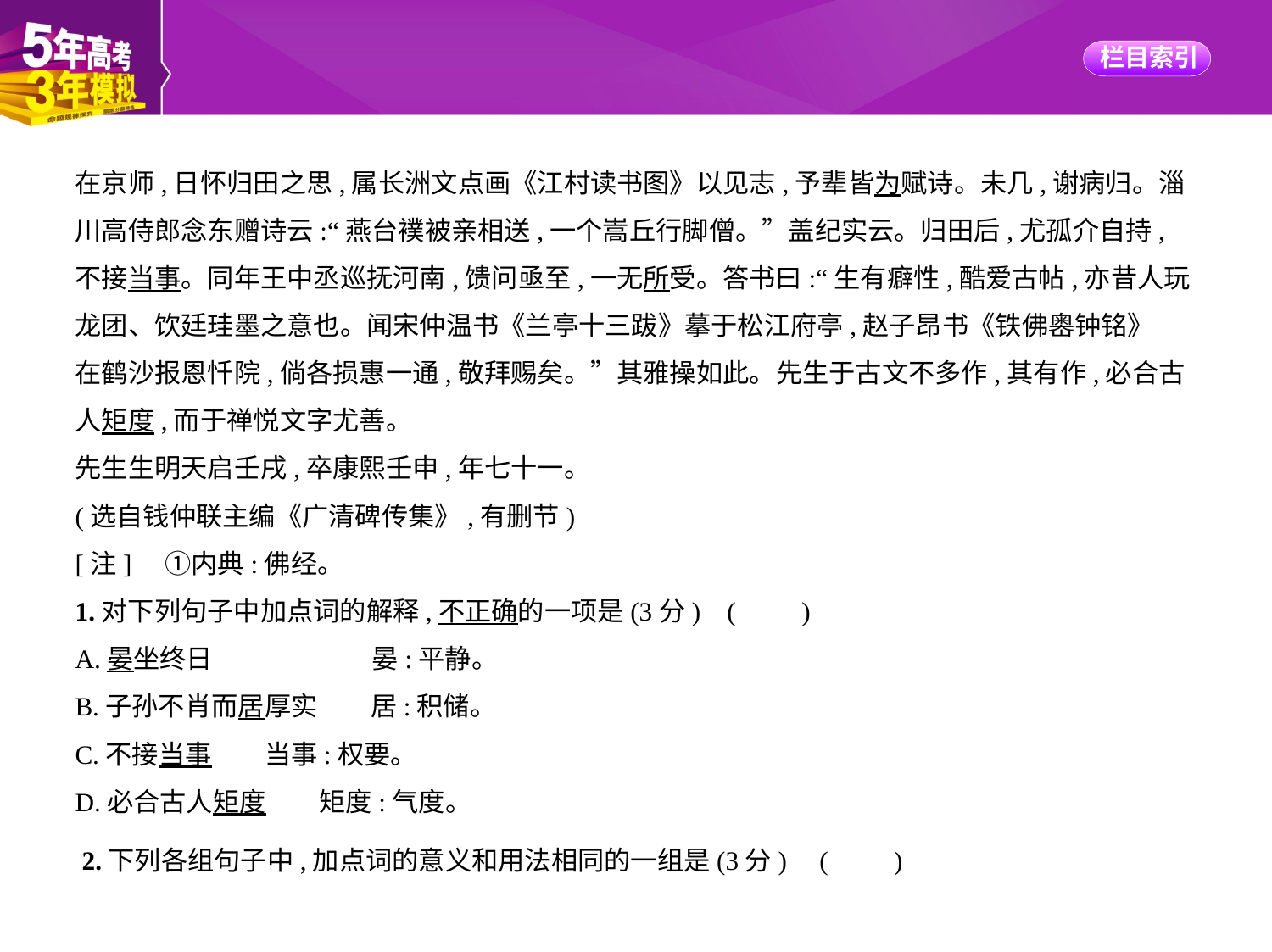

在京师,日怀归田之思,属长洲文点画《江村读书图》以见志,予辈皆为赋诗。未几,谢病归。淄
川高侍郎念东赠诗云:“燕台襆被亲相送,一个嵩丘行脚僧。”盖纪实云。归田后,尤孤介自持,
不接当事。同年王中丞巡抚河南,馈问亟至,一无所受。答书曰:“生有癖性,酷爱古帖,亦昔人玩
龙团、饮廷珪墨之意也。闻宋仲温书《兰亭十三跋》摹于松江府亭,赵子昂书《铁佛嶴钟铭》
在鹤沙报恩忏院,倘各损惠一通,敬拜赐矣。”其雅操如此。先生于古文不多作,其有作,必合古
人矩度,而于禅悦文字尤善。
先生生明天启壬戌,卒康熙壬申,年七十一。
(选自钱仲联主编《广清碑传集》,有删节)
[注]　①内典:佛经。
1.对下列句子中加点词的解释,不正确的一项是(3分) (　　)
A.晏坐终日　　　　　　晏:平静。
B.子孙不肖而居厚实　　居:积储。
C.不接当事　　当事:权要。
D.必合古人矩度　　矩度:气度。
2.下列各组句子中,加点词的意义和用法相同的一组是(3分) (　　)